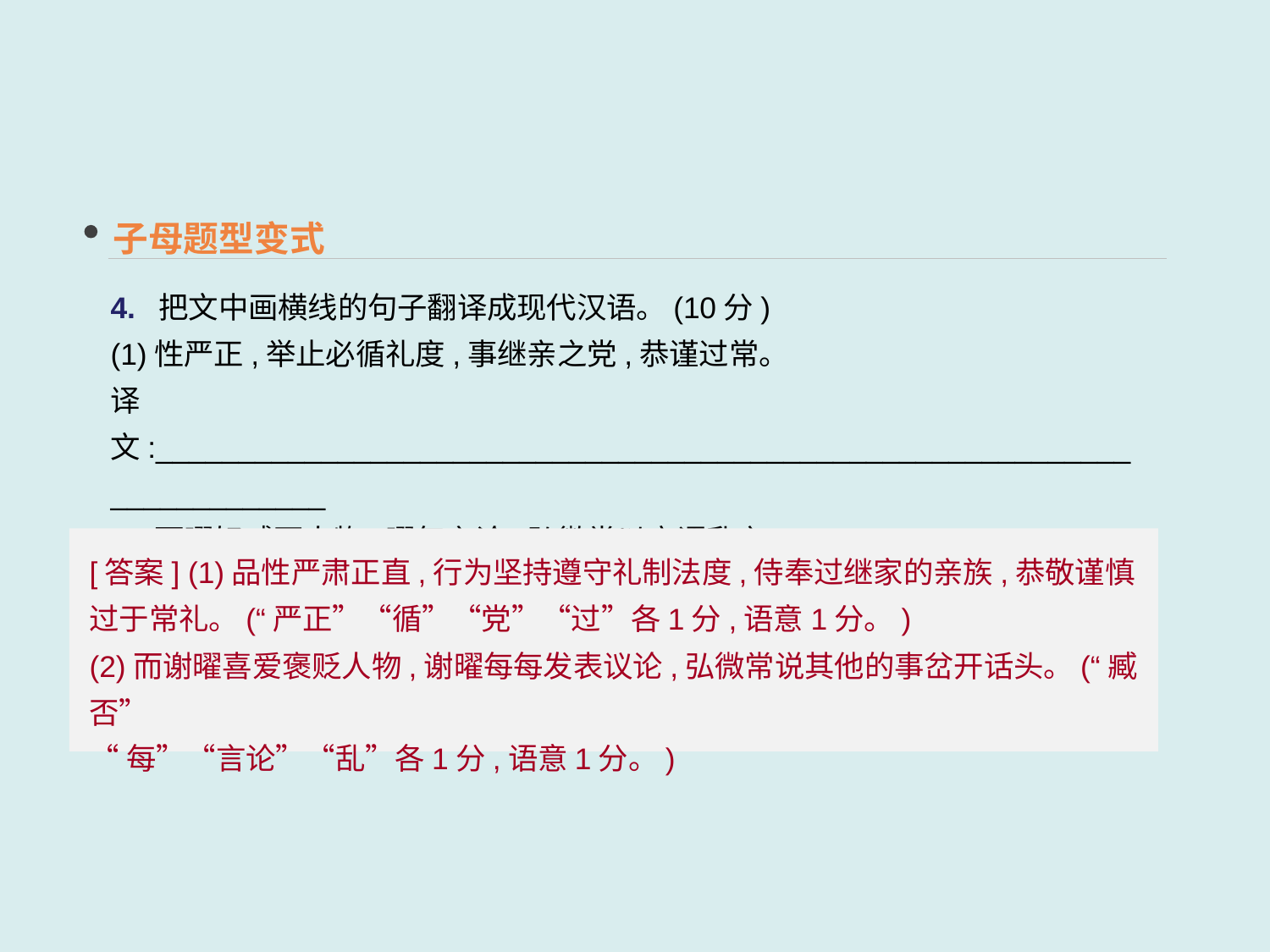

子母题型变式

4.  把文中画横线的句子翻译成现代汉语。(10分)
(1)性严正,举止必循礼度,事继亲之党,恭谨过常。
译文:________________________________________________________________________
(2)而曜好臧否人物,曜每言论,弘微常以它语乱之。
译文: ________________________________________________________________________

[答案] (1)品性严肃正直,行为坚持遵守礼制法度,侍奉过继家的亲族,恭敬谨慎过于常礼。(“严正”“循”“党”“过”各1分,语意1分。)
(2)而谢曜喜爱褒贬人物,谢曜每每发表议论,弘微常说其他的事岔开话头。(“臧否”
“每”“言论”“乱”各1分,语意1分。)